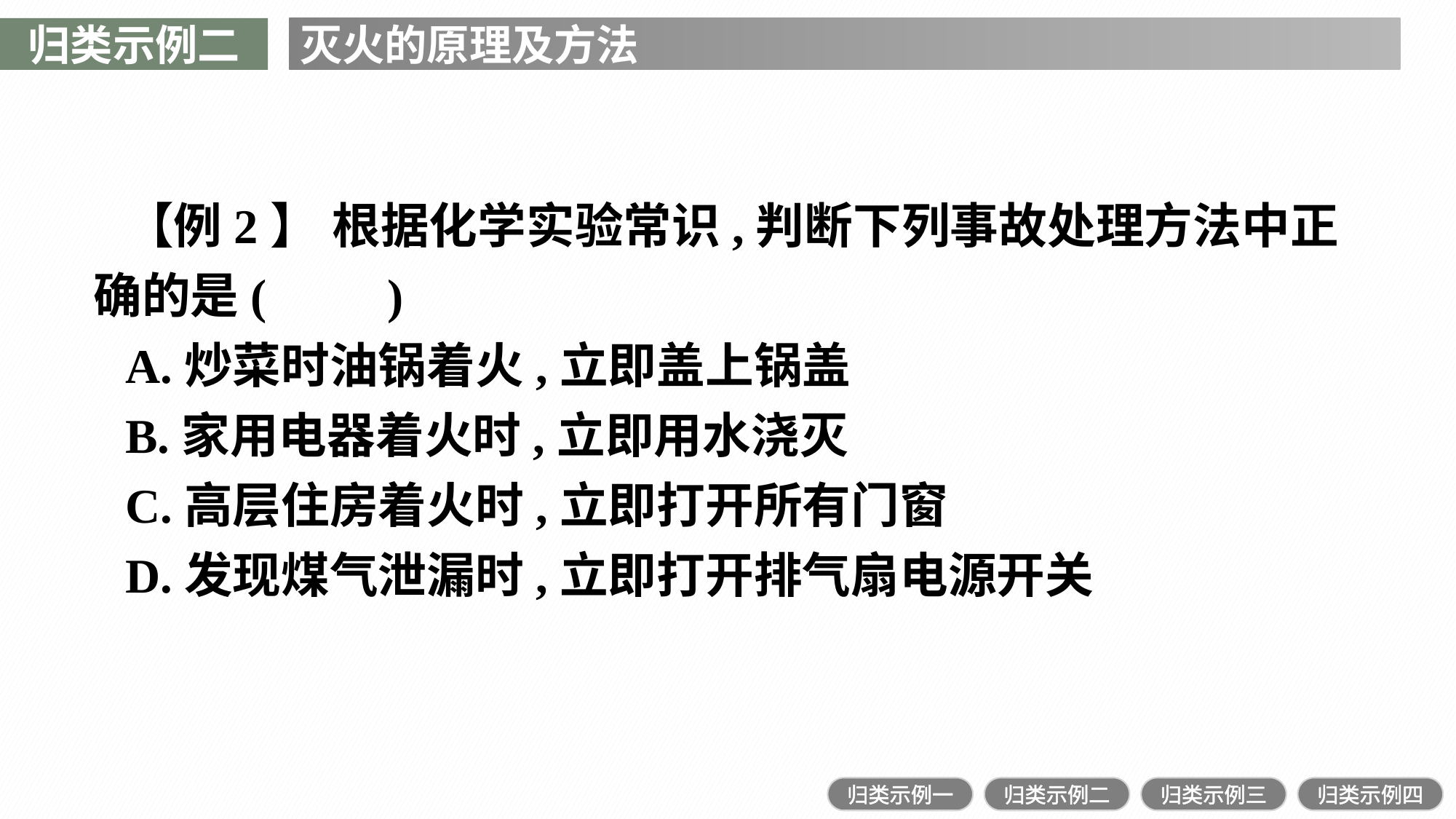

归类示例二
灭火的原理及方法

【例2】 根据化学实验常识,判断下列事故处理方法中正确的是(　　)
A.炒菜时油锅着火,立即盖上锅盖
B.家用电器着火时,立即用水浇灭
C.高层住房着火时,立即打开所有门窗
D.发现煤气泄漏时,立即打开排气扇电源开关